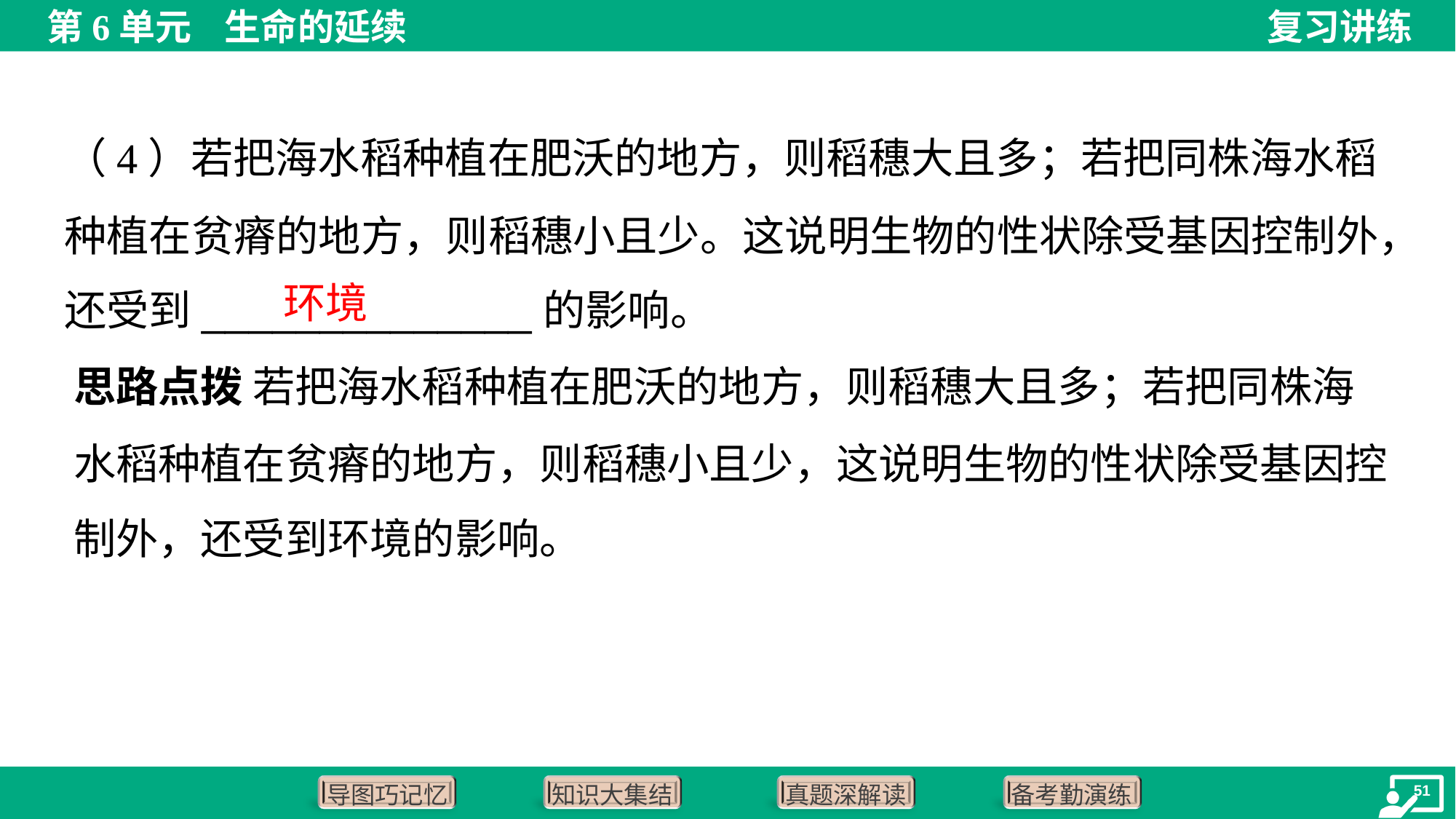

（4）若把海水稻种植在肥沃的地方，则稻穗大且多；若把同株海水稻
种植在贫瘠的地方，则稻穗小且少。这说明生物的性状除受基因控制外，
还受到______________的影响。
环境

思路点拨 若把海水稻种植在肥沃的地方，则稻穗大且多；若把同株海
水稻种植在贫瘠的地方，则稻穗小且少，这说明生物的性状除受基因控
制外，还受到环境的影响。